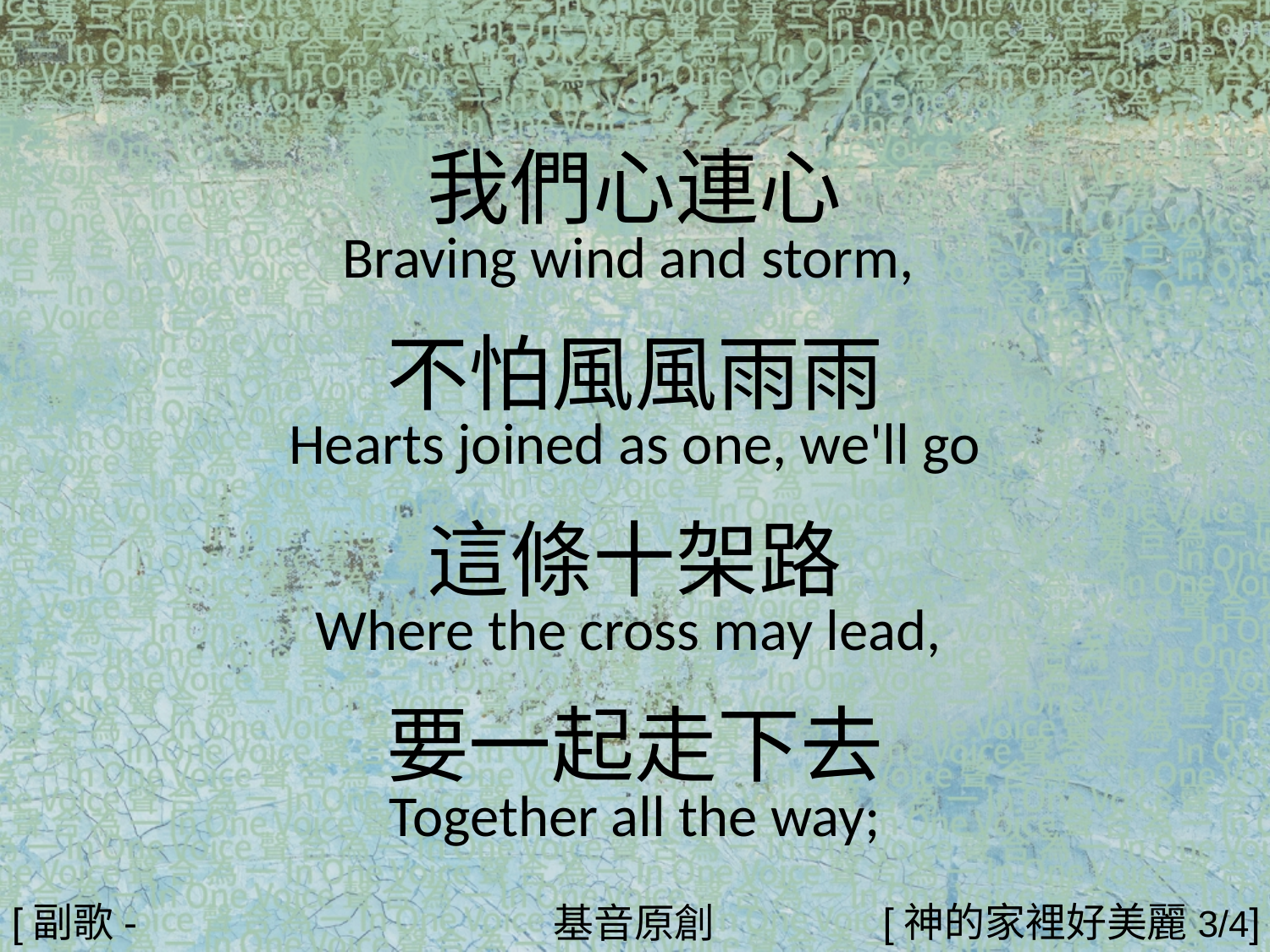

我們心連心
Braving wind and storm,

不怕風風雨雨
Hearts joined as one, we'll go

這條十架路
Where the cross may lead,

要一起走下去
Together all the way;

#

[副歌-1]
[神的家裡好美麗3/4]
基音原創